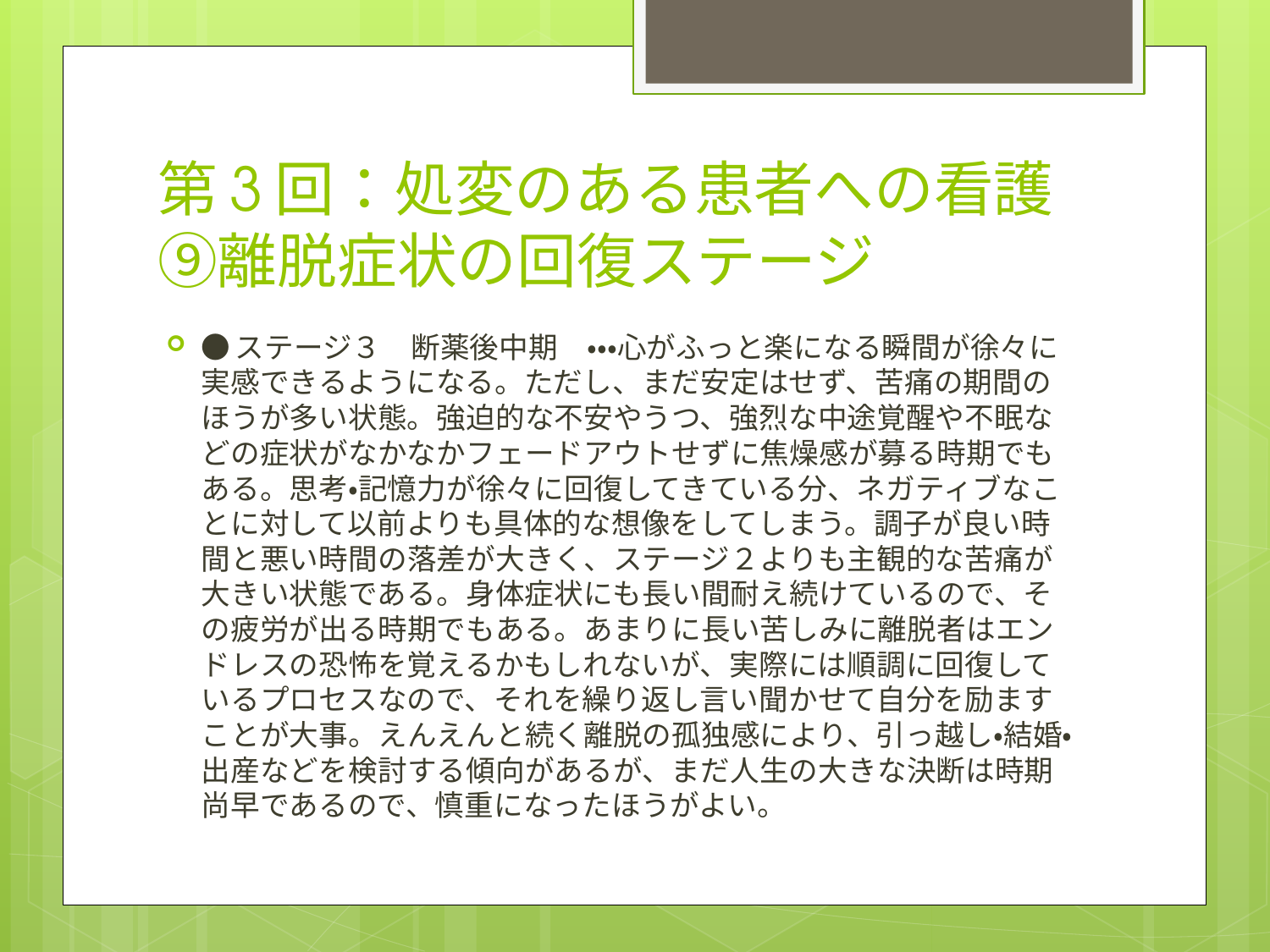

# 第3回：処変のある患者への看護 ⑨離脱症状の回復ステージ
●ステージ３　断薬後中期　・・・心がふっと楽になる瞬間が徐々に実感できるようになる。ただし、まだ安定はせず、苦痛の期間のほうが多い状態。強迫的な不安やうつ、強烈な中途覚醒や不眠などの症状がなかなかフェードアウトせずに焦燥感が募る時期でもある。思考・記憶力が徐々に回復してきている分、ネガティブなことに対して以前よりも具体的な想像をしてしまう。調子が良い時間と悪い時間の落差が大きく、ステージ２よりも主観的な苦痛が大きい状態である。身体症状にも長い間耐え続けているので、その疲労が出る時期でもある。あまりに長い苦しみに離脱者はエンドレスの恐怖を覚えるかもしれないが、実際には順調に回復しているプロセスなので、それを繰り返し言い聞かせて自分を励ますことが大事。えんえんと続く離脱の孤独感により、引っ越し・結婚・出産などを検討する傾向があるが、まだ人生の大きな決断は時期尚早であるので、慎重になったほうがよい。